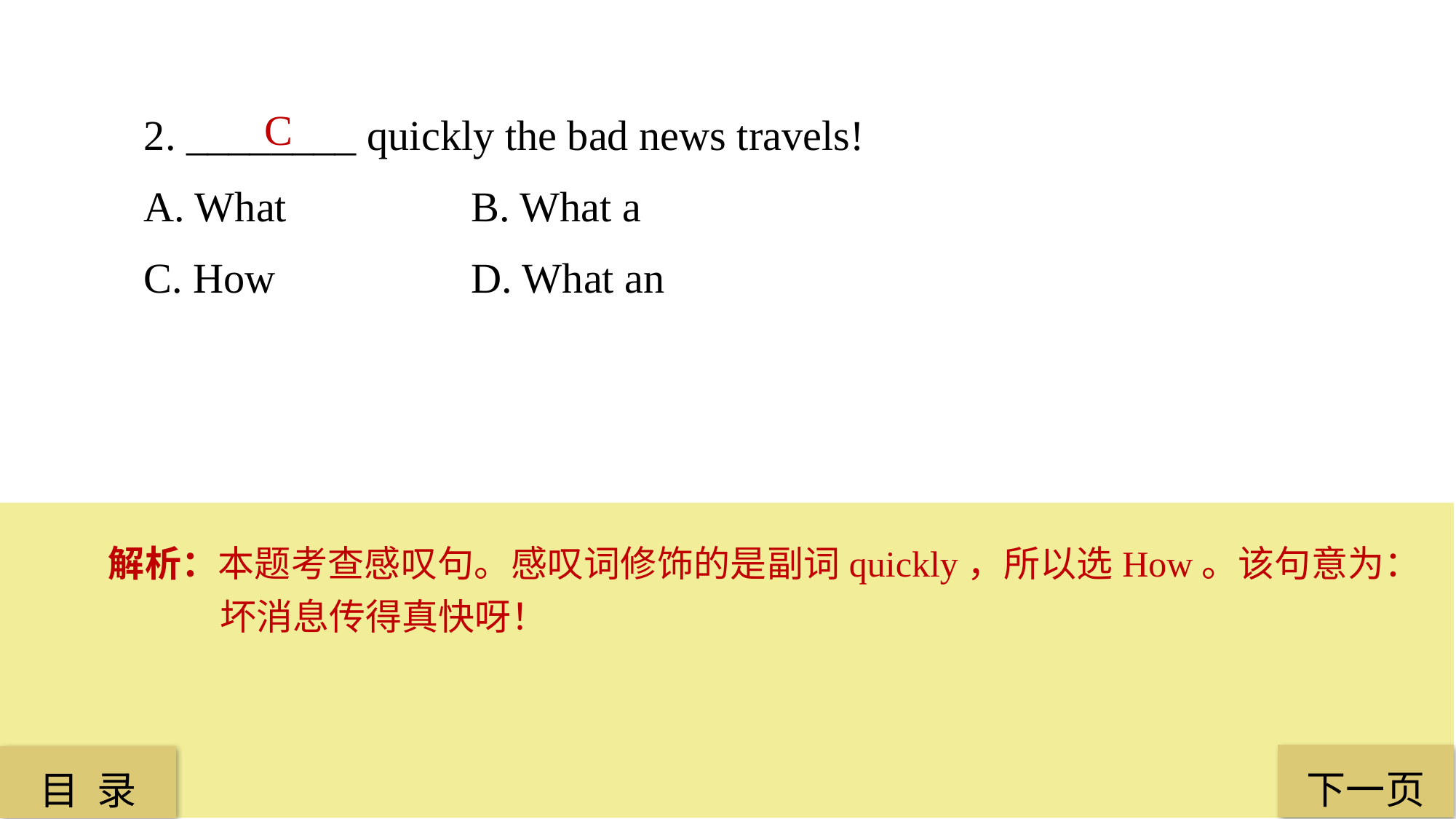

2. ________ quickly the bad news travels!
A. What 		B. What a
C. How 		D. What an
C
解析：本题考查感叹句。感叹词修饰的是副词quickly，所以选How。该句意为：坏消息传得真快呀！